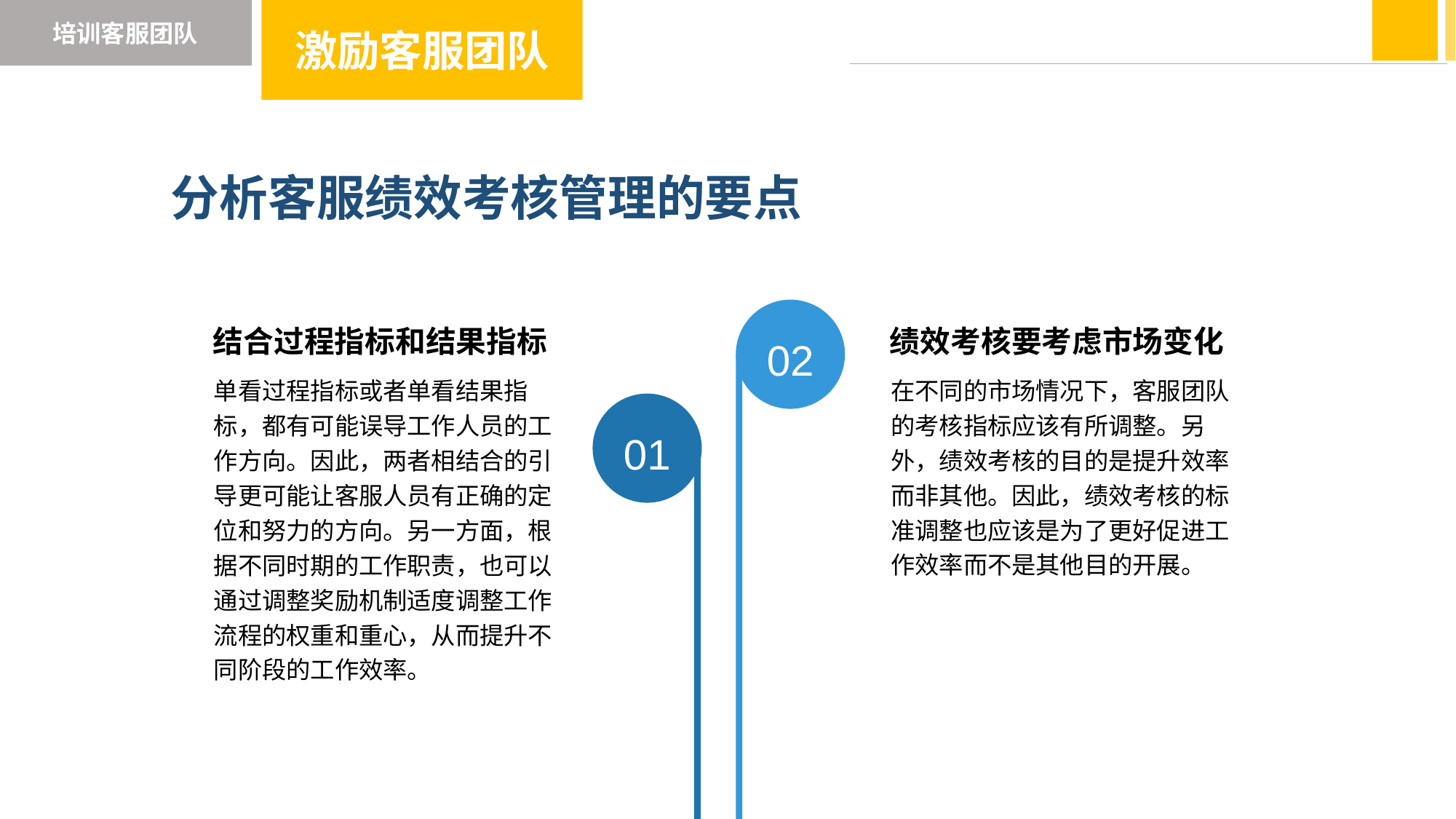

培训客服团队
激励客服团队

分析客服绩效考核管理的要点
结合过程指标和结果指标
绩效考核要考虑市场变化
02

单看过程指标或者单看结果指标，都有可能误导工作人员的工作方向。因此，两者相结合的引导更可能让客服人员有正确的定位和努力的方向。另一方面，根据不同时期的工作职责，也可以通过调整奖励机制适度调整工作流程的权重和重心，从而提升不同阶段的工作效率。
在不同的市场情况下，客服团队的考核指标应该有所调整。另外，绩效考核的目的是提升效率而非其他。因此，绩效考核的标准调整也应该是为了更好促进工作效率而不是其他目的开展。

01